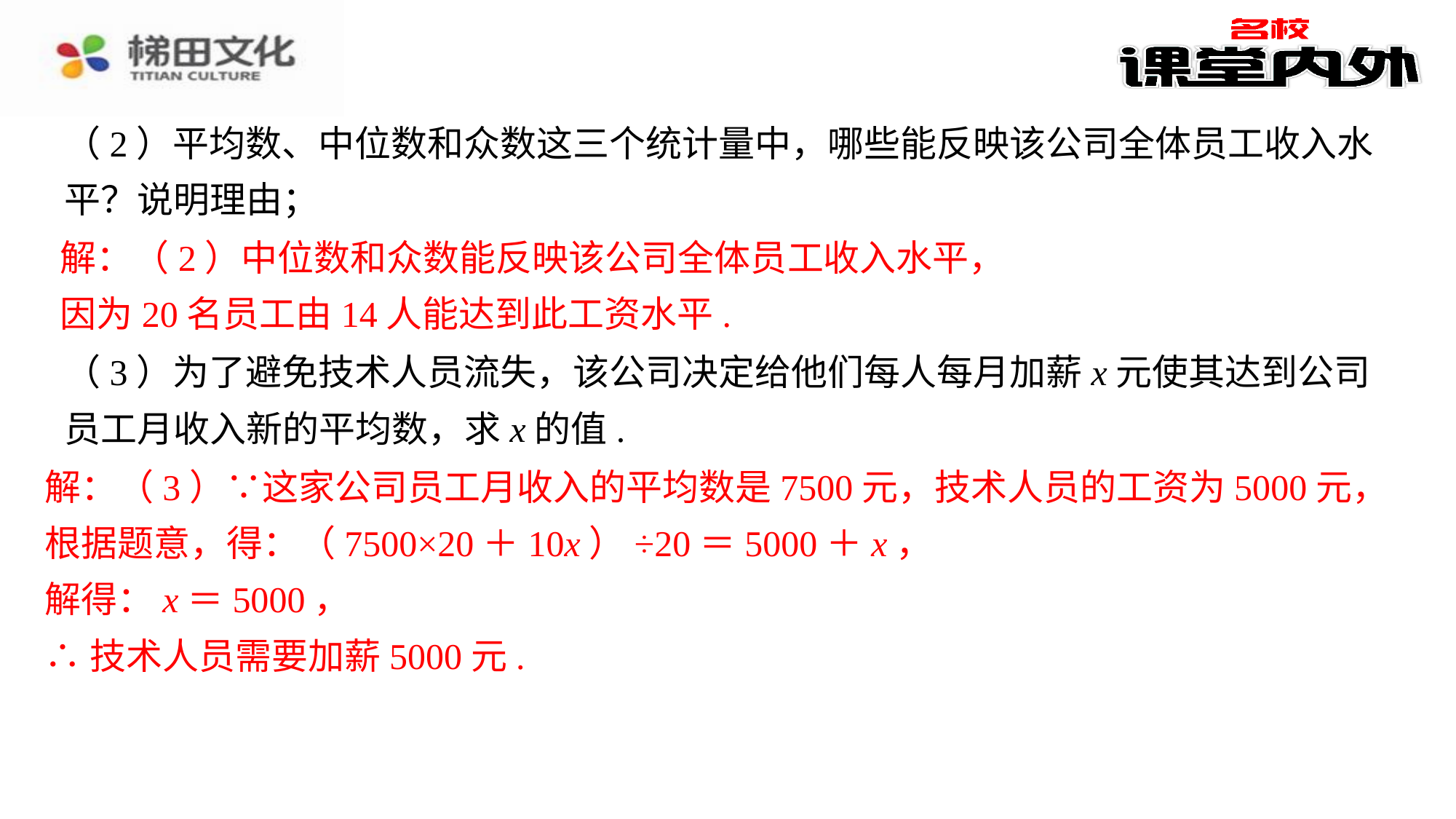

（2）平均数、中位数和众数这三个统计量中，哪些能反映该公司全体员工收入水平？说明理由；
解：（2）中位数和众数能反映该公司全体员工收入水平，
因为20名员工由14人能达到此工资水平.
（3）为了避免技术人员流失，该公司决定给他们每人每月加薪x元使其达到公司员工月收入新的平均数，求x的值.
解：（3）∵这家公司员工月收入的平均数是7500元，技术人员的工资为5000元，
根据题意，得：（7500×20＋10x）÷20＝5000＋x，
解得：x＝5000，
∴技术人员需要加薪5000元.